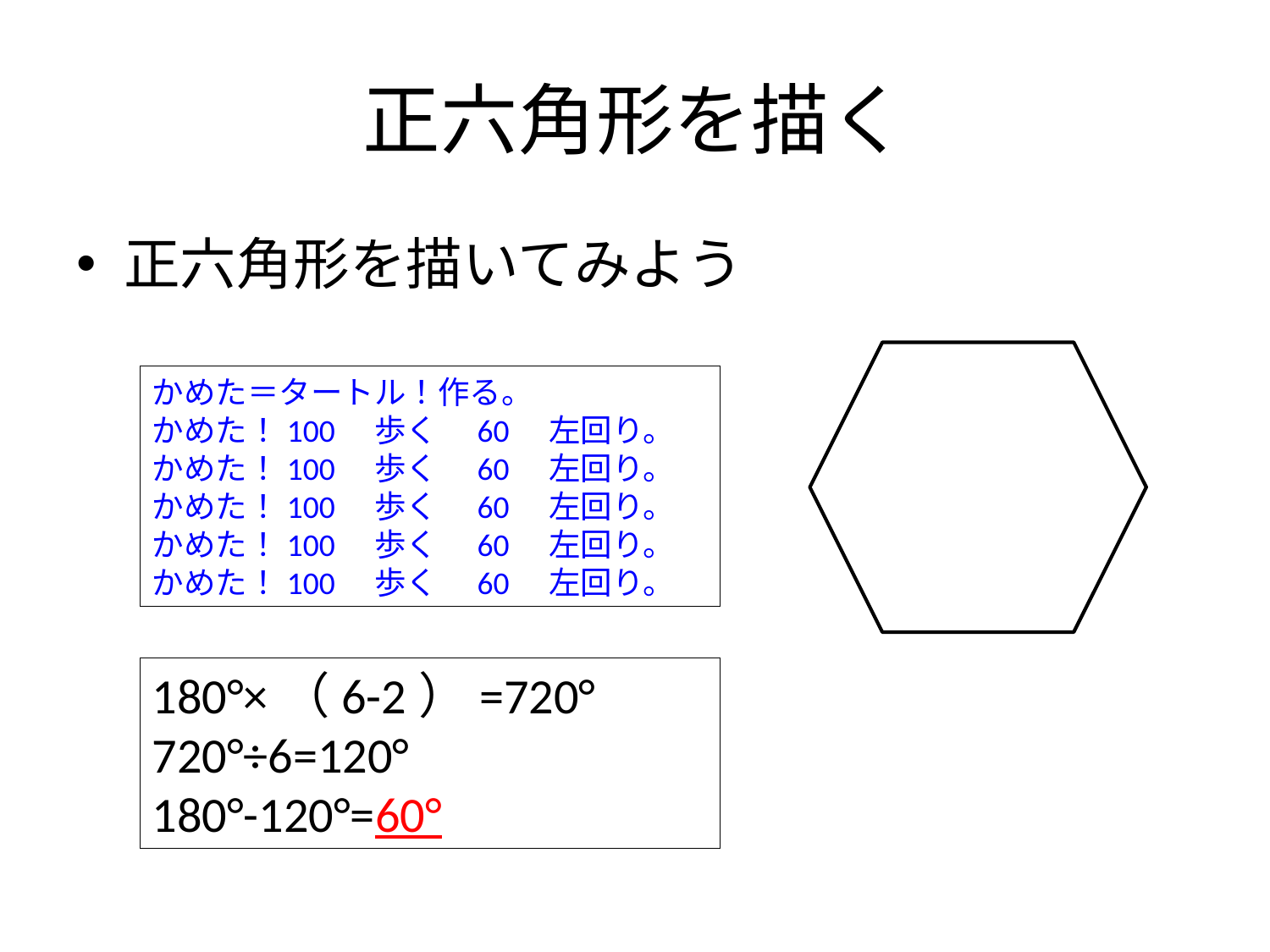

# 正六角形を描く
正六角形を描いてみよう

かめた＝タートル！作る。
かめた！100　歩く　60　左回り。
かめた！100　歩く　60　左回り。
かめた！100　歩く　60　左回り。
かめた！100　歩く　60　左回り。
かめた！100　歩く　60　左回り。
180°×（6-2）=720°
720°÷6=120°
180°-120°=60°